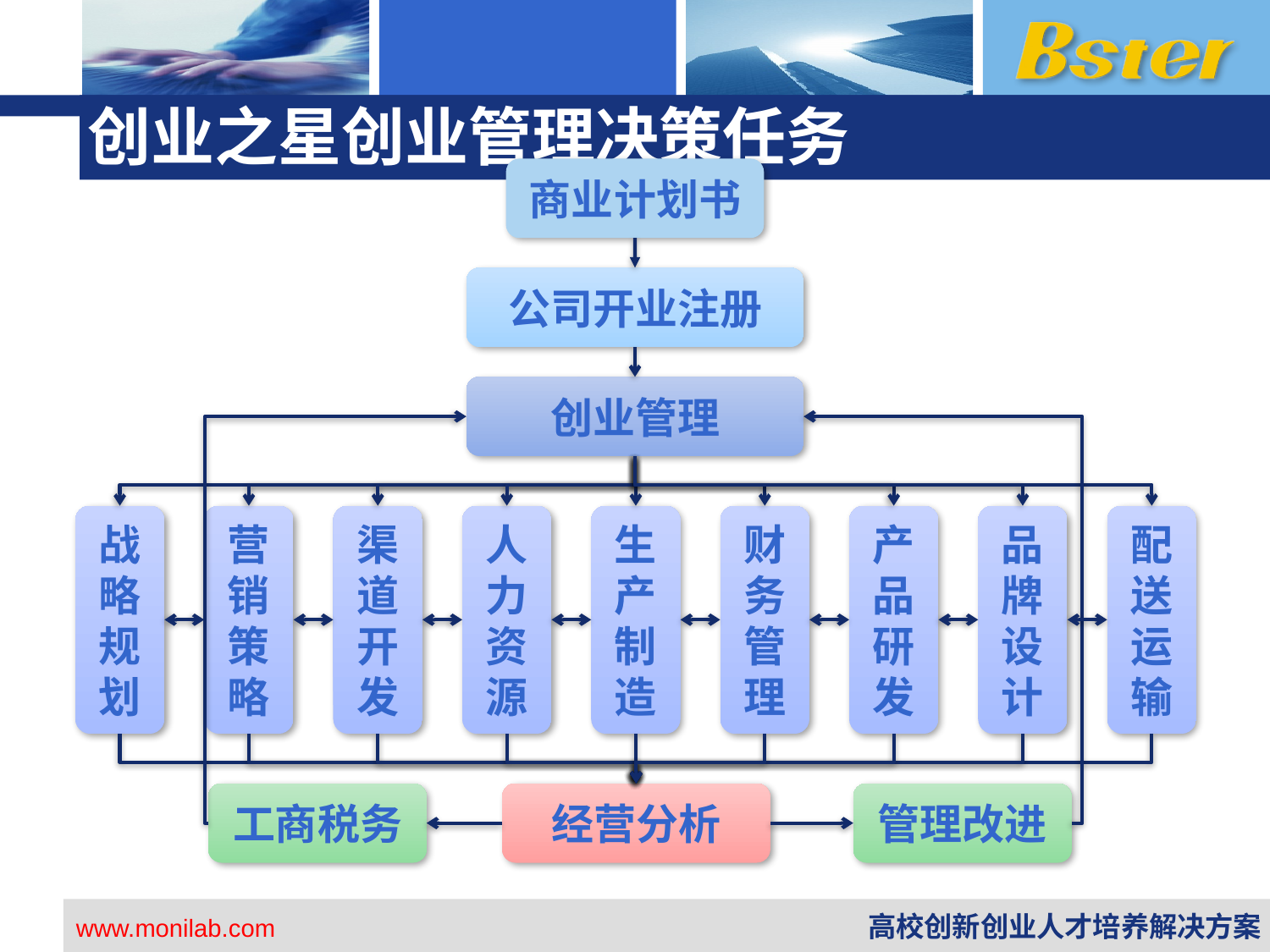

# 创业之星创业管理决策任务
商业计划书
公司开业注册
创业管理
战略规划
营销策略
渠道开发
人力资源
生产制造
财务管理
产品研发
品牌设计
配送运输
工商税务
经营分析
管理改进